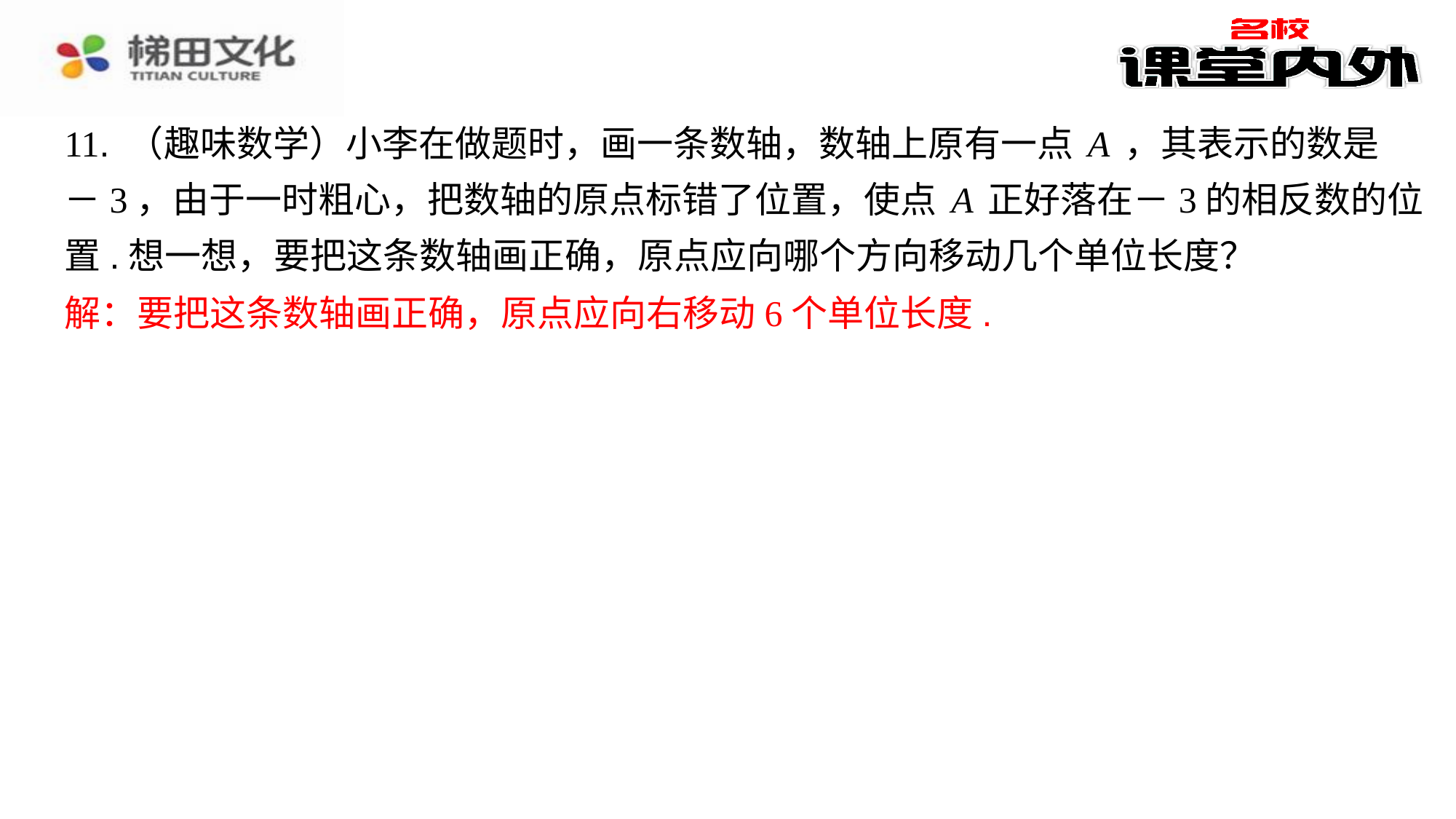

11. （趣味数学）小李在做题时，画一条数轴，数轴上原有一点A，其表示的数是
－3，由于一时粗心，把数轴的原点标错了位置，使点A正好落在－3的相反数的位
置.想一想，要把这条数轴画正确，原点应向哪个方向移动几个单位长度？
解：要把这条数轴画正确，原点应向右移动6个单位长度.
解：要把这条数轴画正确，原点应向右移动6个单位长度.